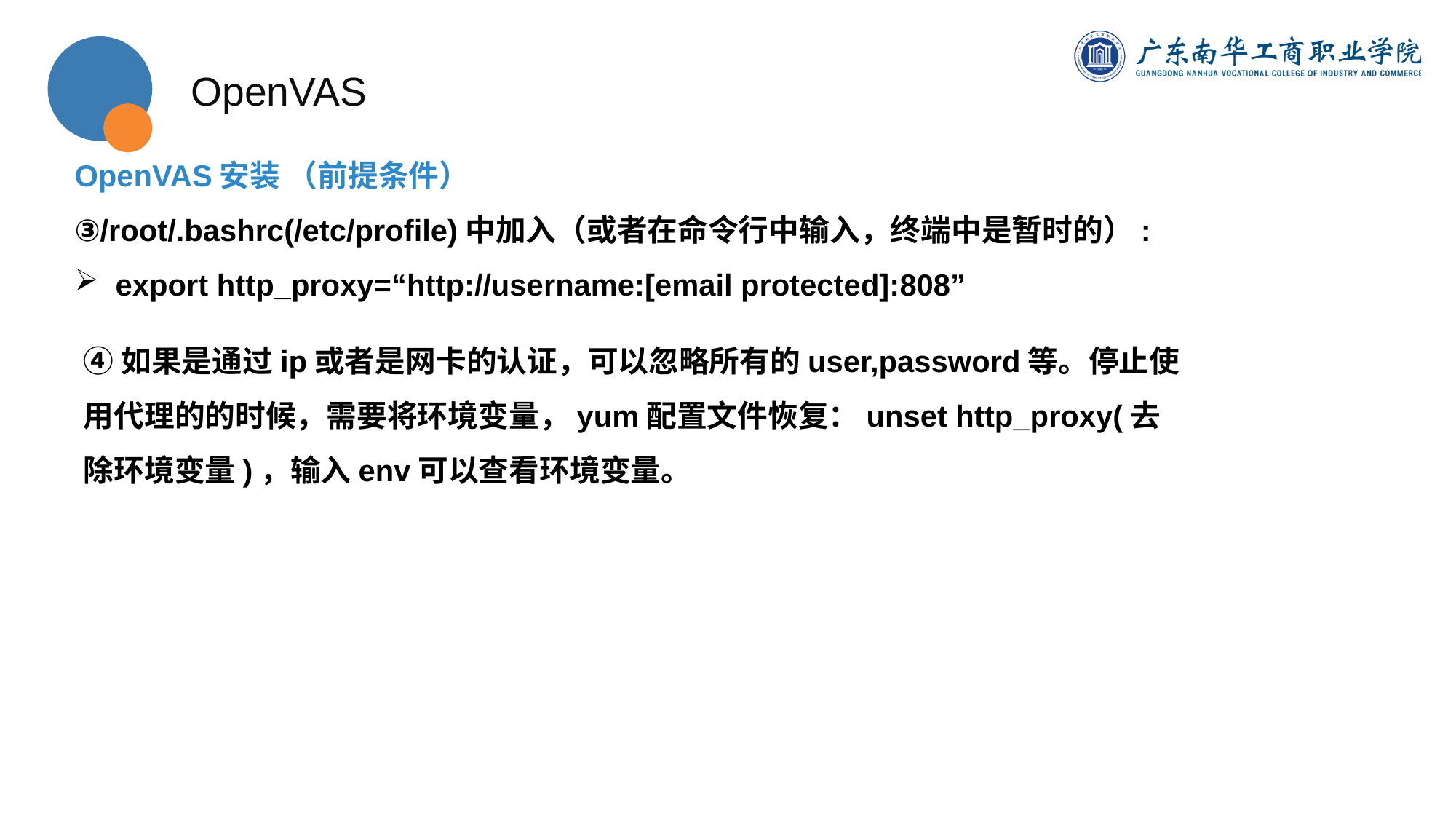

OpenVAS

OpenVAS安装 （前提条件）
③/root/.bashrc(/etc/profile)中加入（或者在命令行中输入，终端中是暂时的）:
export http_proxy=“http://username:[email protected]:808”
④如果是通过ip或者是网卡的认证，可以忽略所有的user,password等。停止使用代理的的时候，需要将环境变量，yum配置文件恢复：unset http_proxy(去除环境变量)，输入env可以查看环境变量。